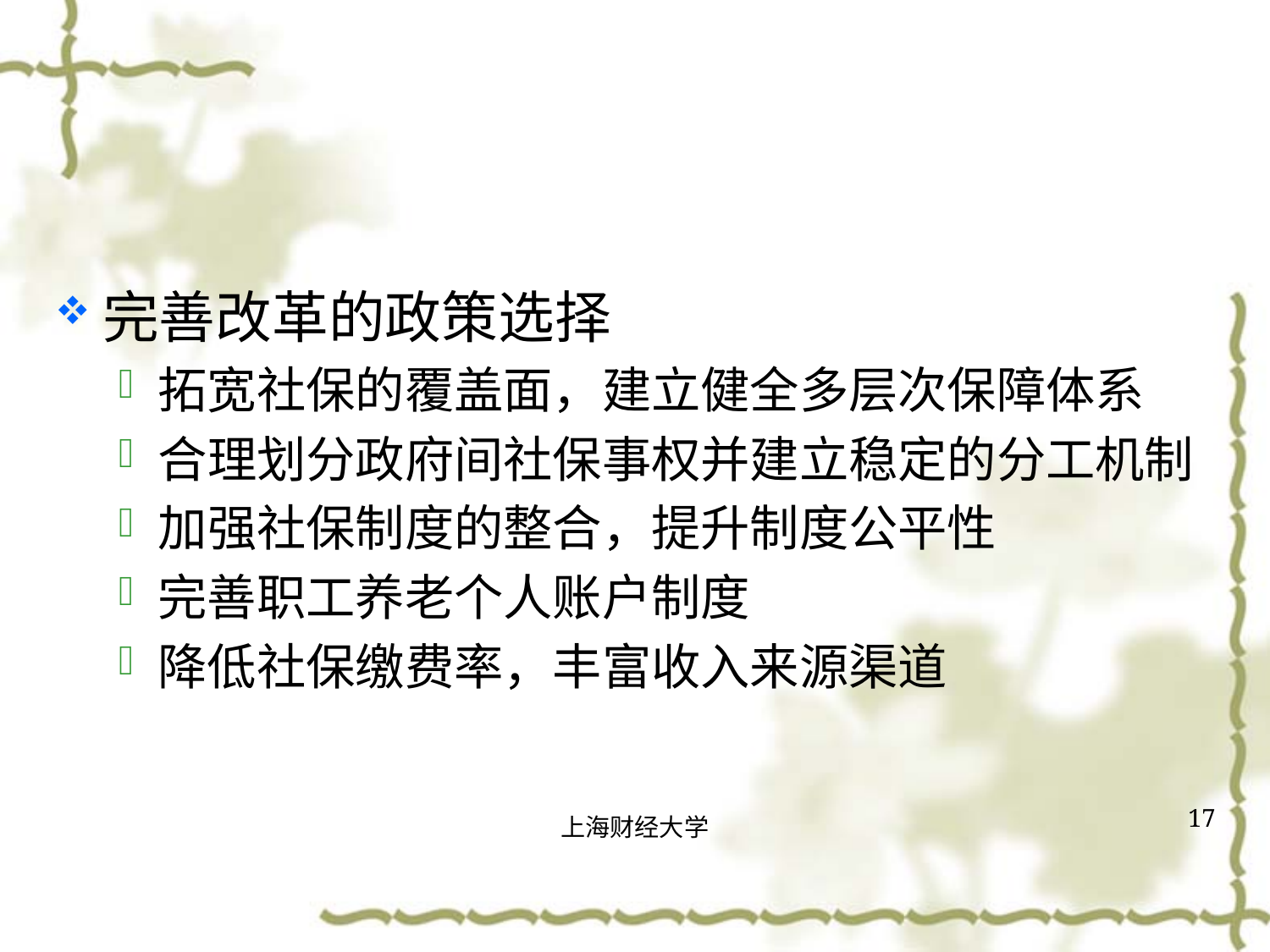

#
完善改革的政策选择
拓宽社保的覆盖面，建立健全多层次保障体系
合理划分政府间社保事权并建立稳定的分工机制
加强社保制度的整合，提升制度公平性
完善职工养老个人账户制度
降低社保缴费率，丰富收入来源渠道
17
上海财经大学